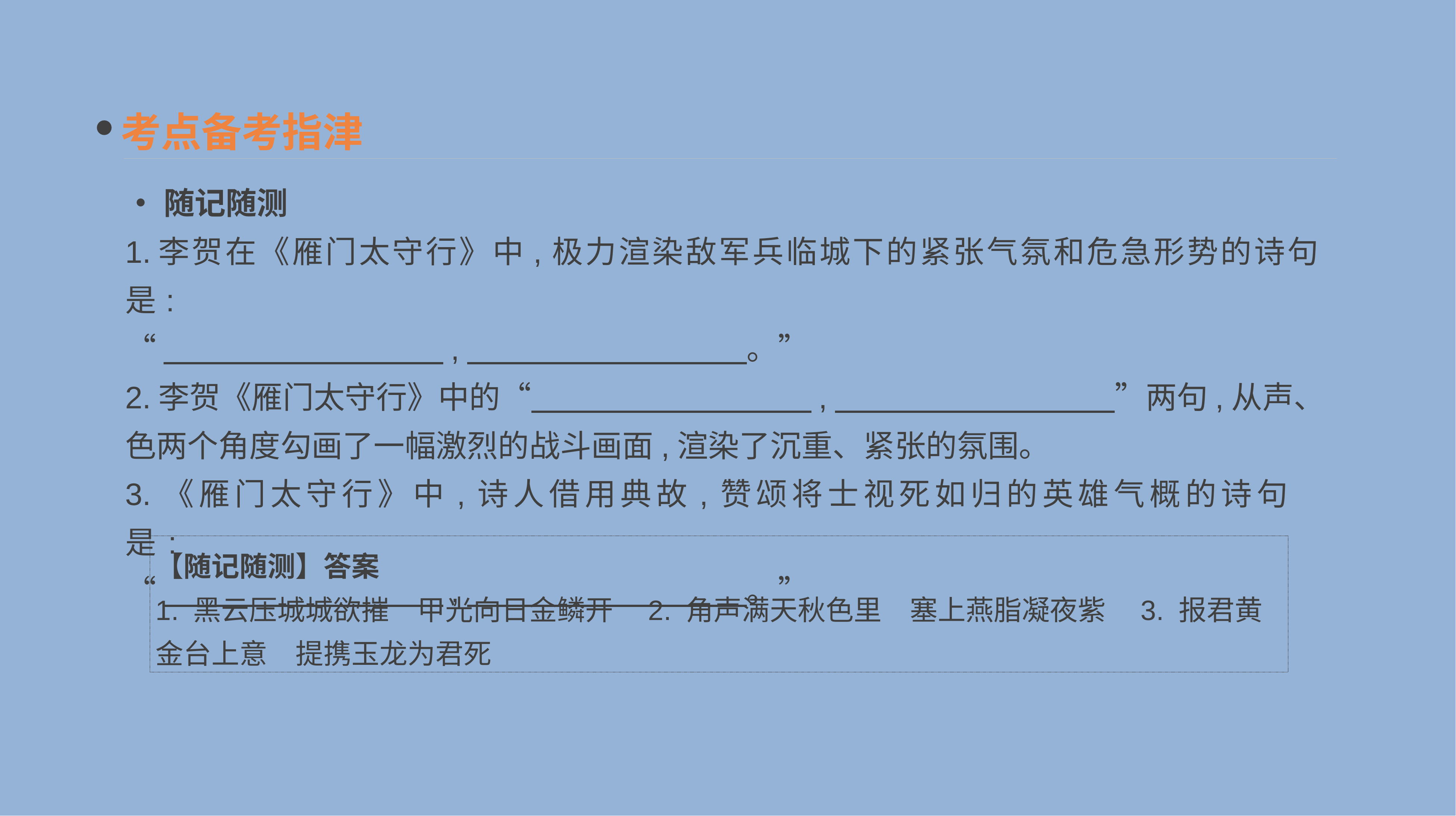

考点备考指津

•随记随测
1.李贺在《雁门太守行》中,极力渲染敌军兵临城下的紧张气氛和危急形势的诗句是:
“　　　　　　　　　,　　　　　　　　　。”
2.李贺《雁门太守行》中的“　　　　　　　　　,　　　　　　　　　”两句,从声、色两个角度勾画了一幅激烈的战斗画面,渲染了沉重、紧张的氛围。
3.《雁门太守行》中,诗人借用典故,赞颂将士视死如归的英雄气概的诗句是:
“　　　　　　　　　,　　　　　　　　　。”
【随记随测】答案
1. 黑云压城城欲摧　甲光向日金鳞开　2. 角声满天秋色里　塞上燕脂凝夜紫　3. 报君黄金台上意　提携玉龙为君死